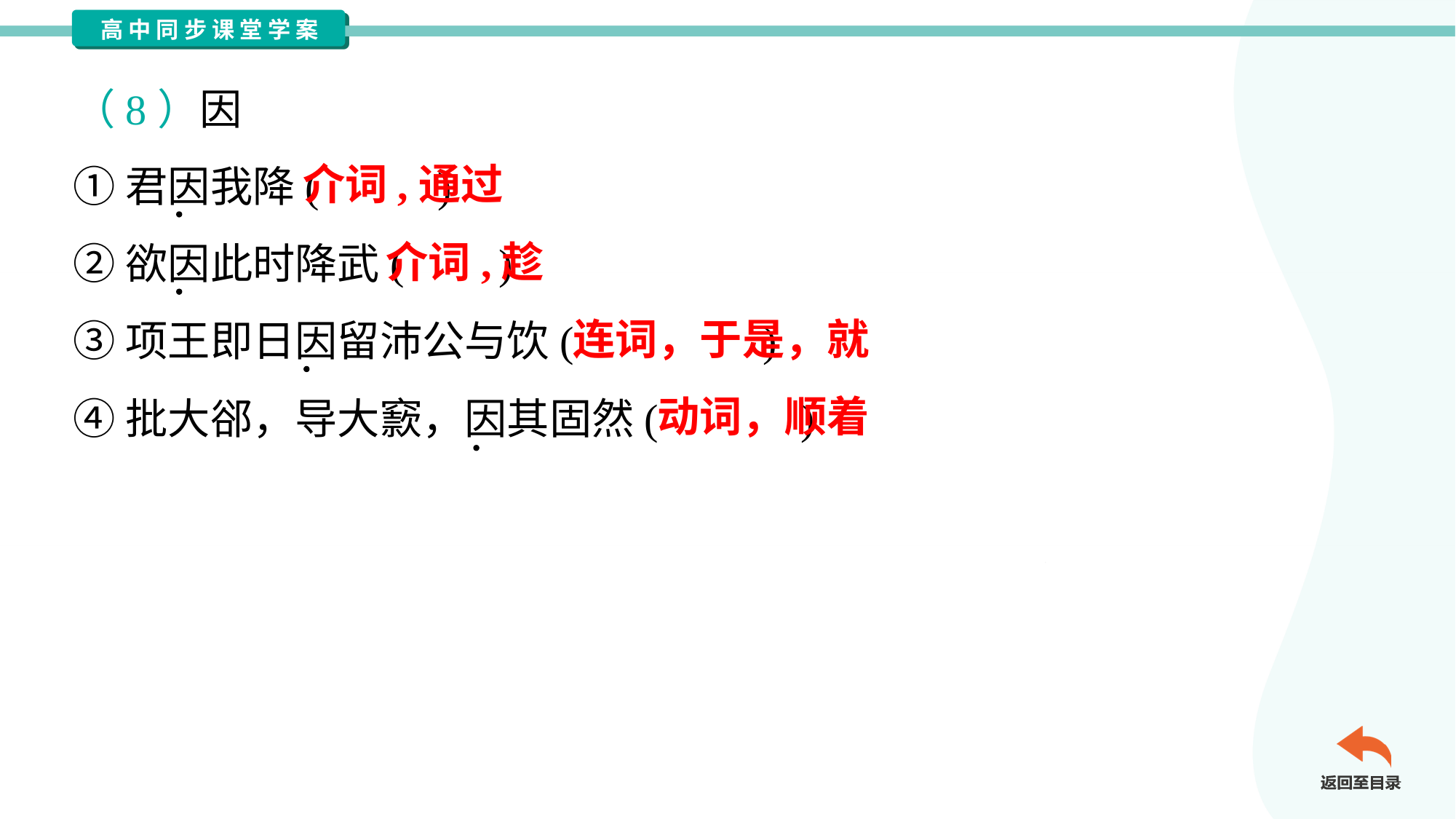

（8）因
①君因我降(          )
②欲因此时降武(        )
③项王即日因留沛公与饮(                )
④批大郤，导大窾，因其固然(            )
介词,通过
介词,趁

连词，于是，就

动词，顺着